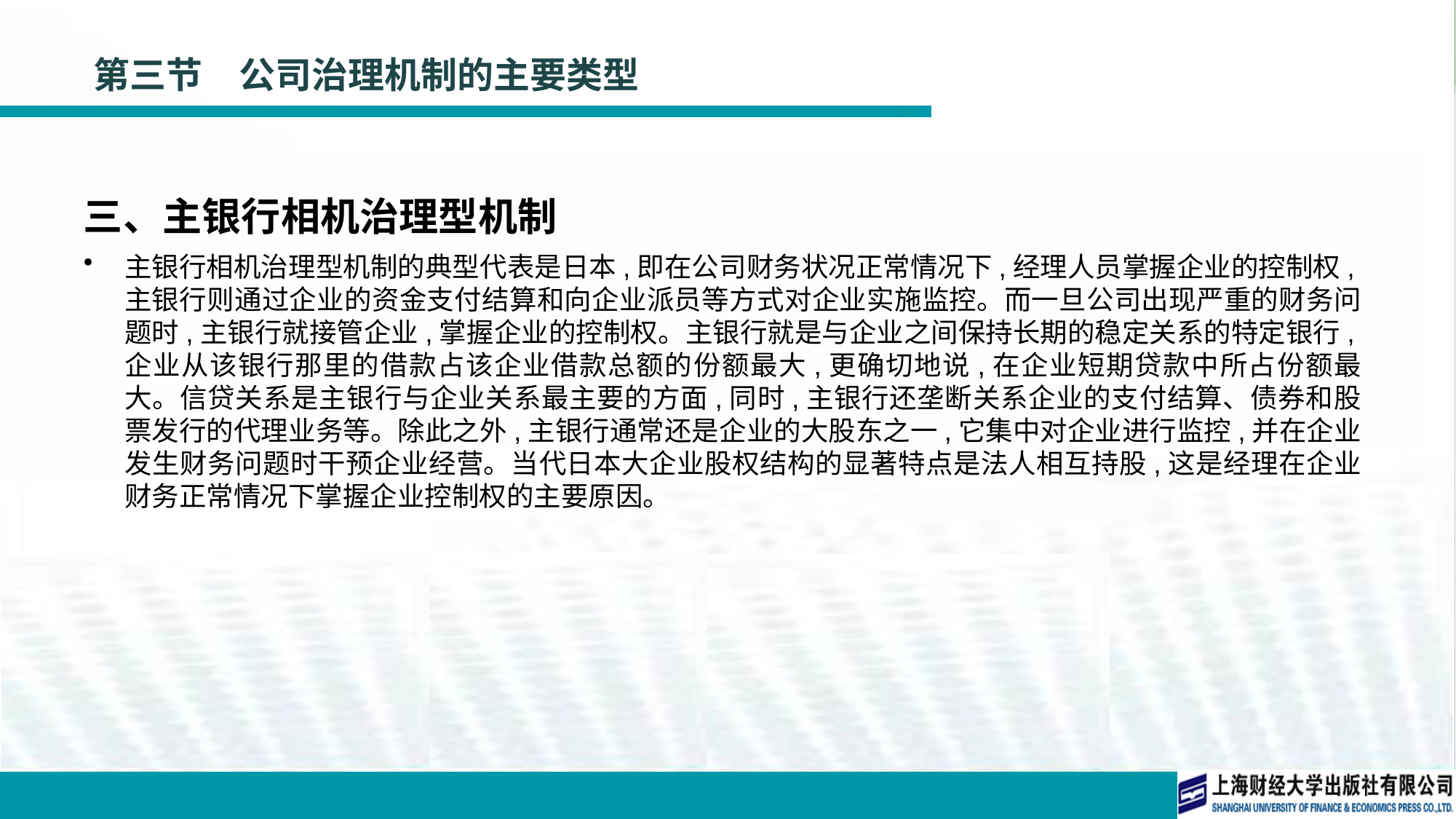

# 第三节　公司治理机制的主要类型
三、主银行相机治理型机制
主银行相机治理型机制的典型代表是日本,即在公司财务状况正常情况下,经理人员掌握企业的控制权,主银行则通过企业的资金支付结算和向企业派员等方式对企业实施监控。而一旦公司出现严重的财务问题时,主银行就接管企业,掌握企业的控制权。主银行就是与企业之间保持长期的稳定关系的特定银行,企业从该银行那里的借款占该企业借款总额的份额最大,更确切地说,在企业短期贷款中所占份额最大。信贷关系是主银行与企业关系最主要的方面,同时,主银行还垄断关系企业的支付结算、债券和股票发行的代理业务等。除此之外,主银行通常还是企业的大股东之一,它集中对企业进行监控,并在企业发生财务问题时干预企业经营。当代日本大企业股权结构的显著特点是法人相互持股,这是经理在企业财务正常情况下掌握企业控制权的主要原因。